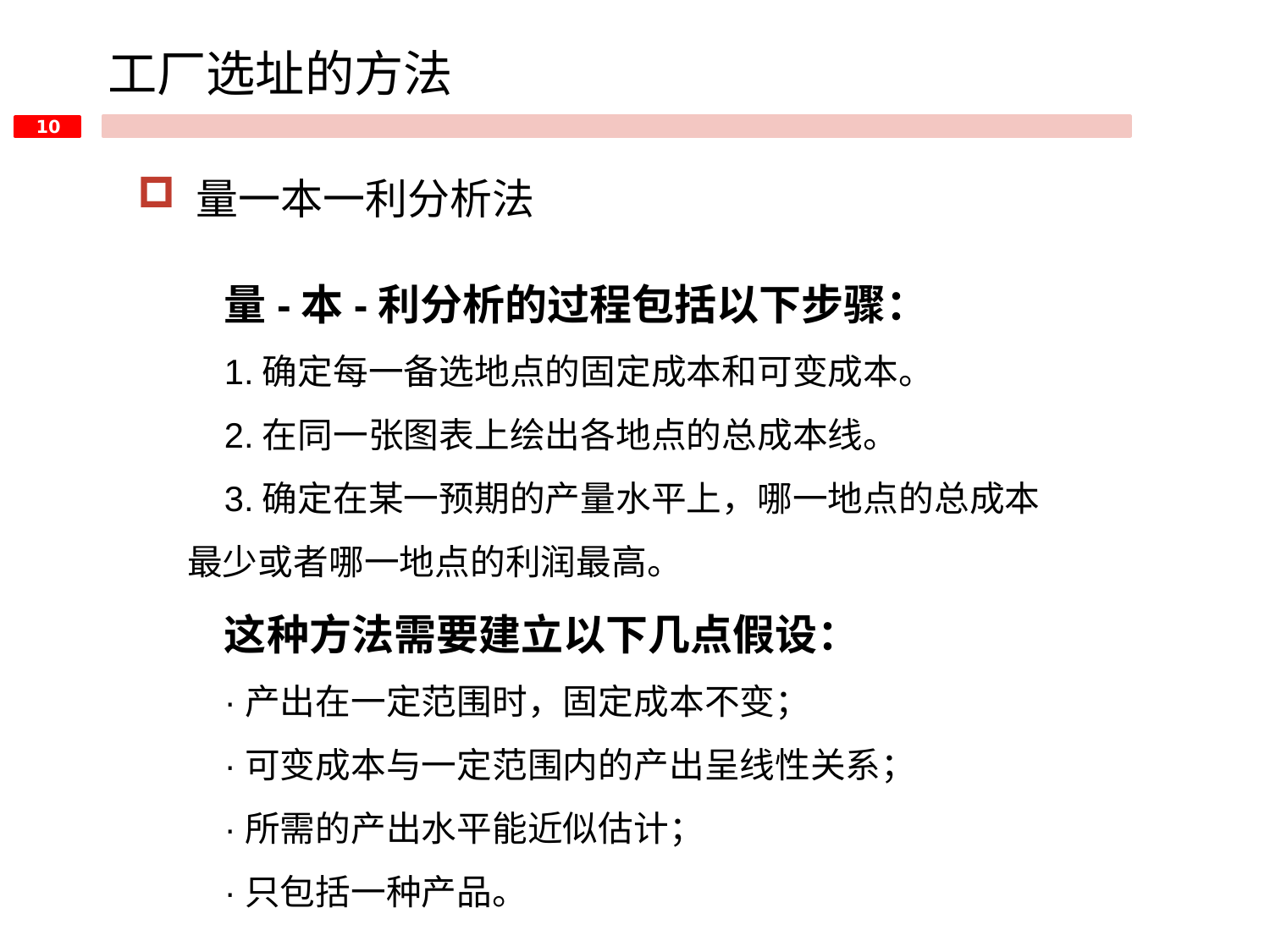

工厂选址的方法
10
 量一本一利分析法
量-本-利分析的过程包括以下步骤：
1.确定每一备选地点的固定成本和可变成本。
2.在同一张图表上绘出各地点的总成本线。
3.确定在某一预期的产量水平上，哪一地点的总成本最少或者哪一地点的利润最高。
这种方法需要建立以下几点假设：
·产出在一定范围时，固定成本不变；
·可变成本与一定范围内的产出呈线性关系；
·所需的产出水平能近似估计；
·只包括一种产品。